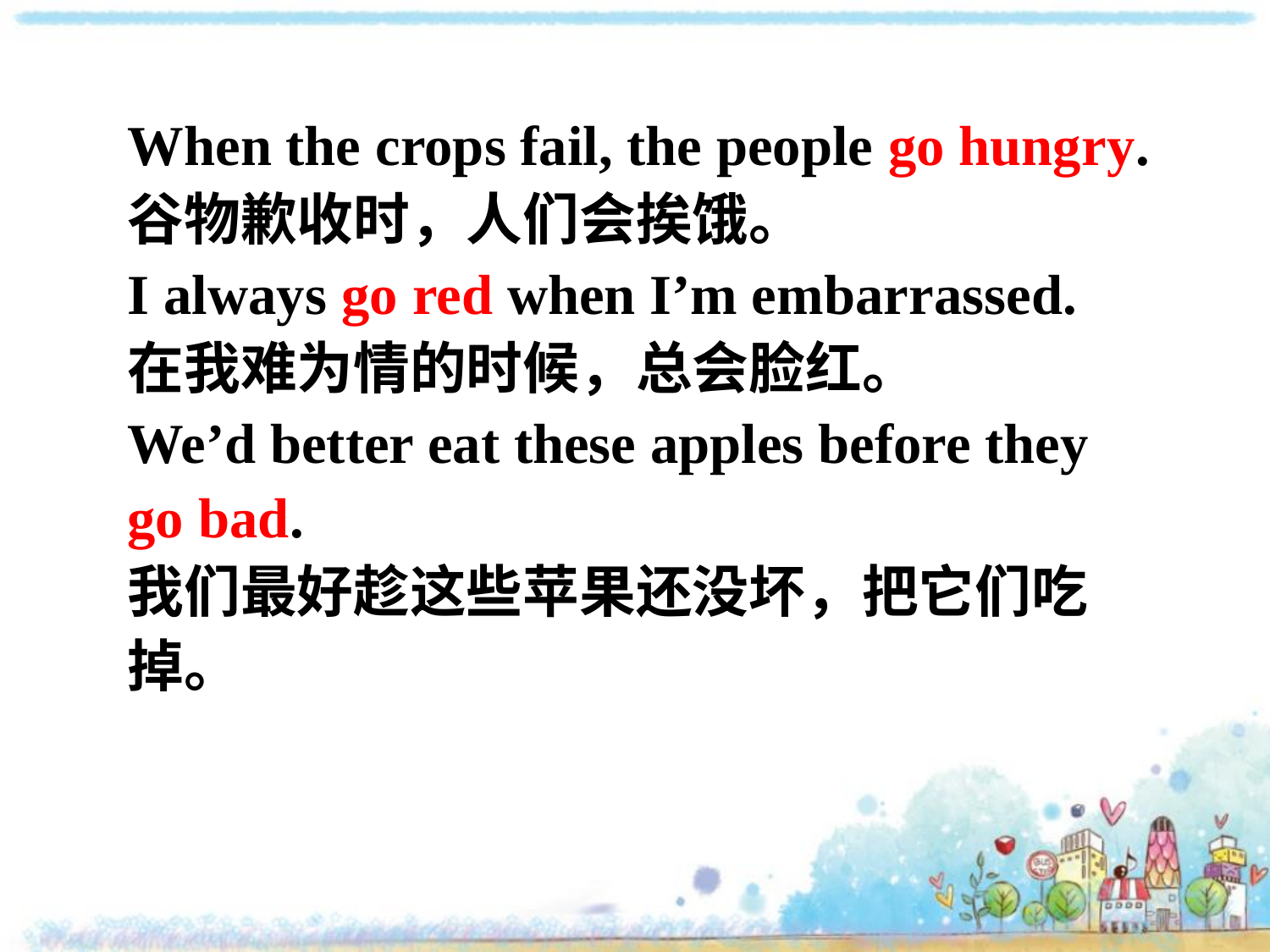

When the crops fail, the people go hungry.
谷物歉收时，人们会挨饿。
I always go red when I’m embarrassed.
在我难为情的时候，总会脸红。
We’d better eat these apples before they go bad.
我们最好趁这些苹果还没坏，把它们吃掉。